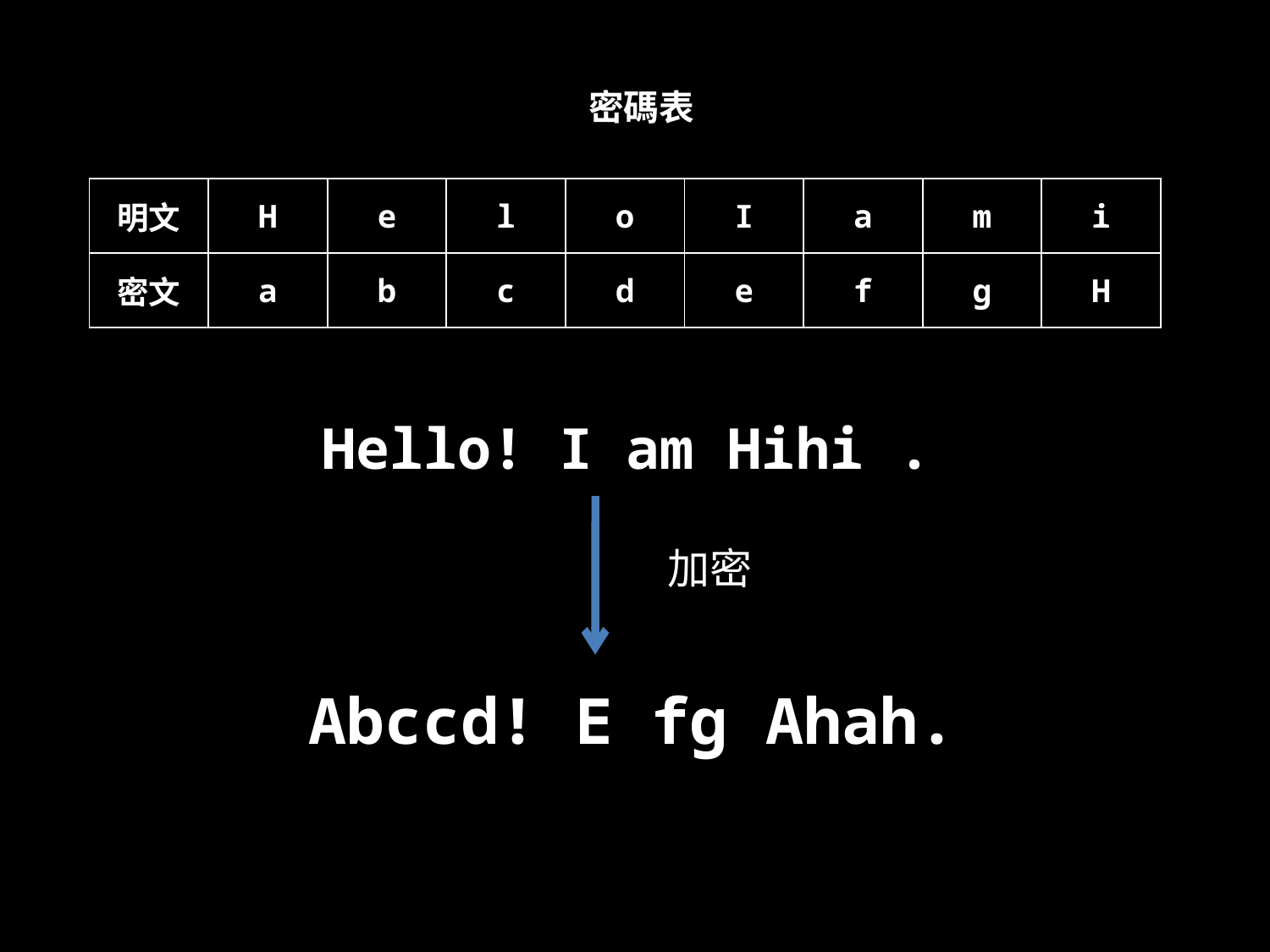

密碼表
| 明文 | H | e | l | o | I | a | m | i |
| --- | --- | --- | --- | --- | --- | --- | --- | --- |
| 密文 | a | b | c | d | e | f | g | H |
Hello! I am Hihi .
加密
Abccd! E fg Ahah.